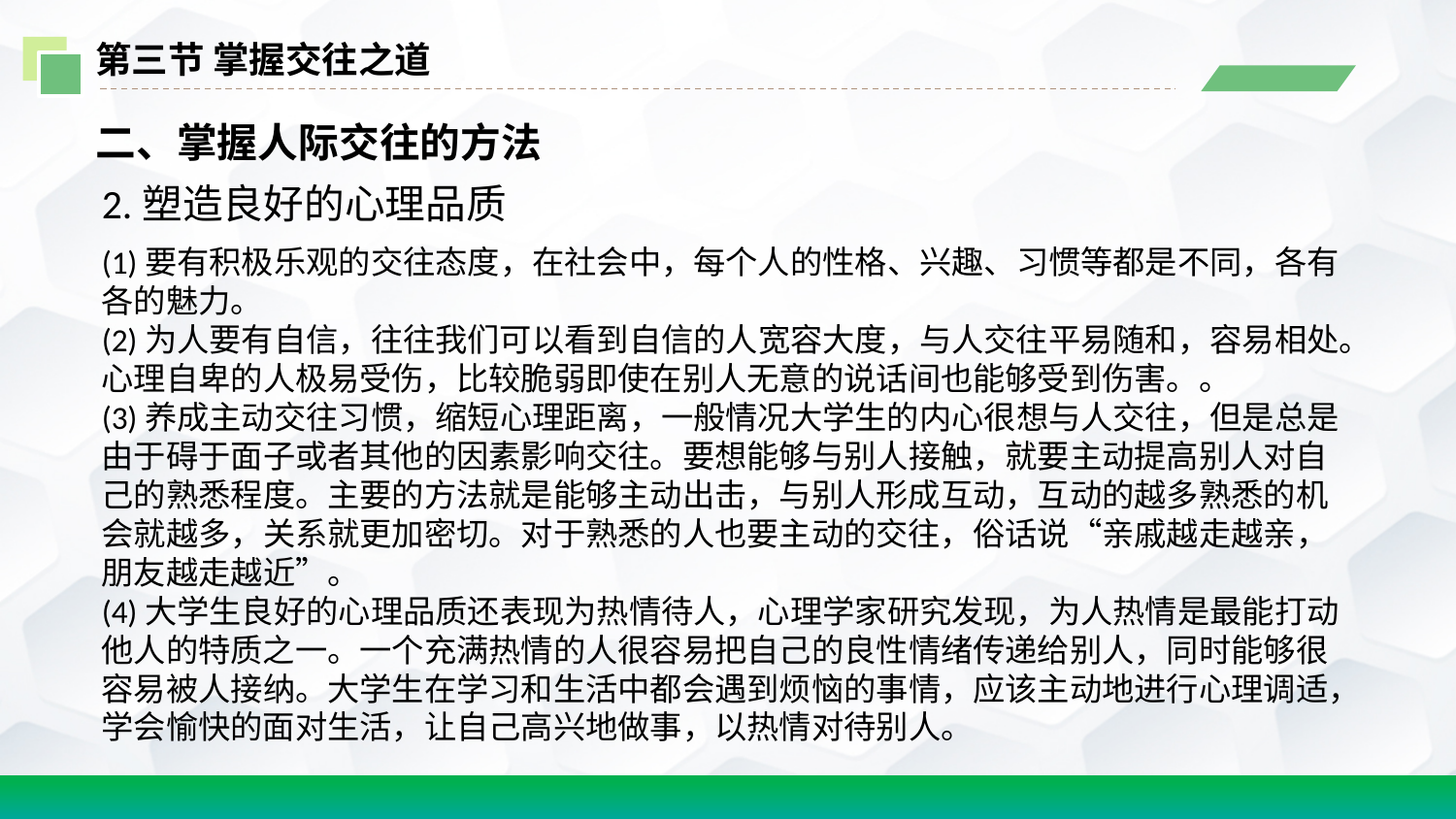

第三节 掌握交往之道
二、掌握人际交往的方法
2.塑造良好的心理品质
(1)要有积极乐观的交往态度，在社会中，每个人的性格、兴趣、习惯等都是不同，各有各的魅力。
(2)为人要有自信，往往我们可以看到自信的人宽容大度，与人交往平易随和，容易相处。心理自卑的人极易受伤，比较脆弱即使在别人无意的说话间也能够受到伤害。。
(3)养成主动交往习惯，缩短心理距离，一般情况大学生的内心很想与人交往，但是总是由于碍于面子或者其他的因素影响交往。要想能够与别人接触，就要主动提高别人对自己的熟悉程度。主要的方法就是能够主动出击，与别人形成互动，互动的越多熟悉的机会就越多，关系就更加密切。对于熟悉的人也要主动的交往，俗话说“亲戚越走越亲，朋友越走越近”。
(4)大学生良好的心理品质还表现为热情待人，心理学家研究发现，为人热情是最能打动他人的特质之一。一个充满热情的人很容易把自己的良性情绪传递给别人，同时能够很容易被人接纳。大学生在学习和生活中都会遇到烦恼的事情，应该主动地进行心理调适，学会愉快的面对生活，让自己高兴地做事，以热情对待别人。